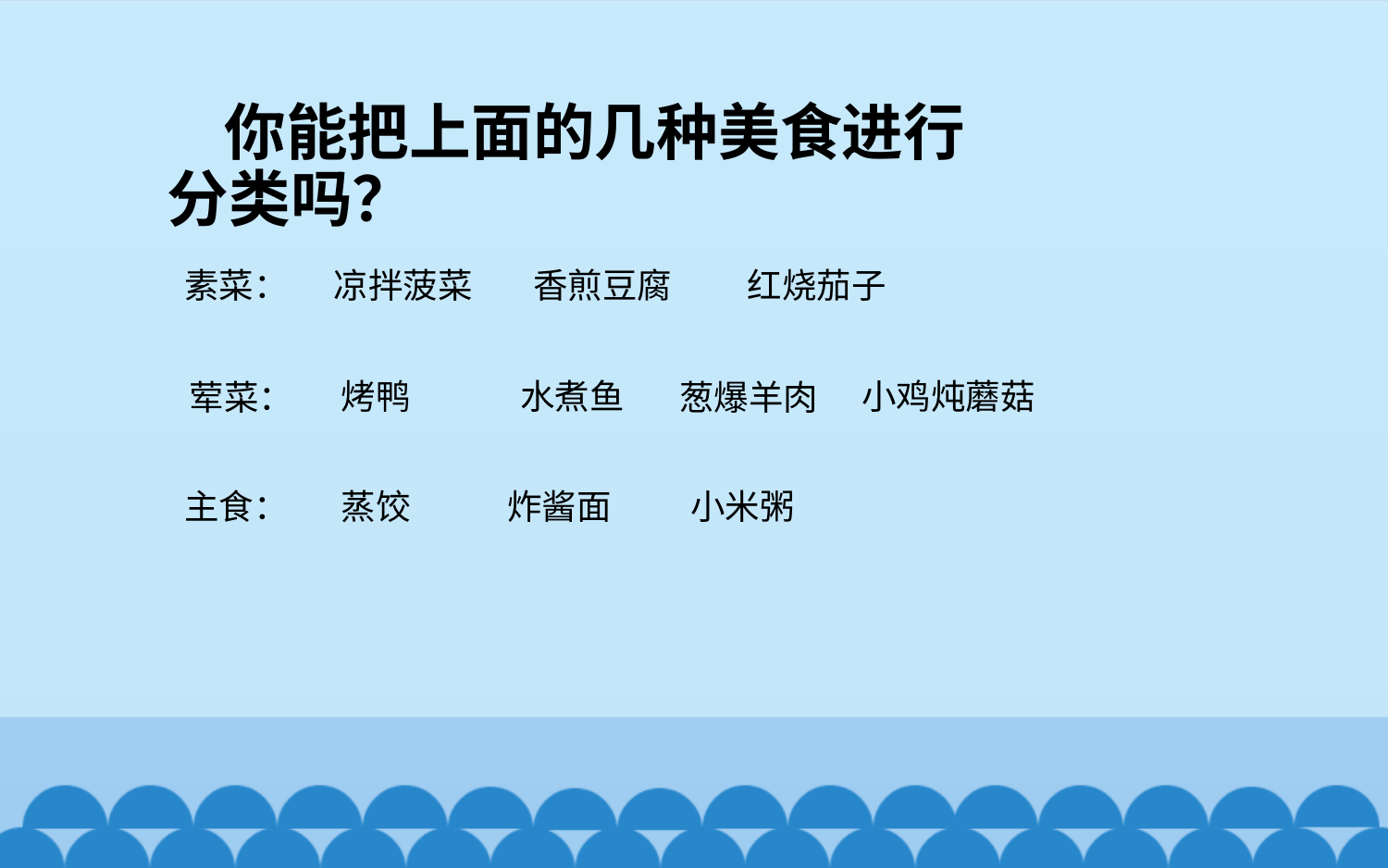

# 你能把上面的几种美食进行分类吗？
素菜：
凉拌菠菜
香煎豆腐
红烧茄子
烤鸭
水煮鱼
小鸡炖蘑菇
荤菜：
葱爆羊肉
主食：
蒸饺
炸酱面
小米粥